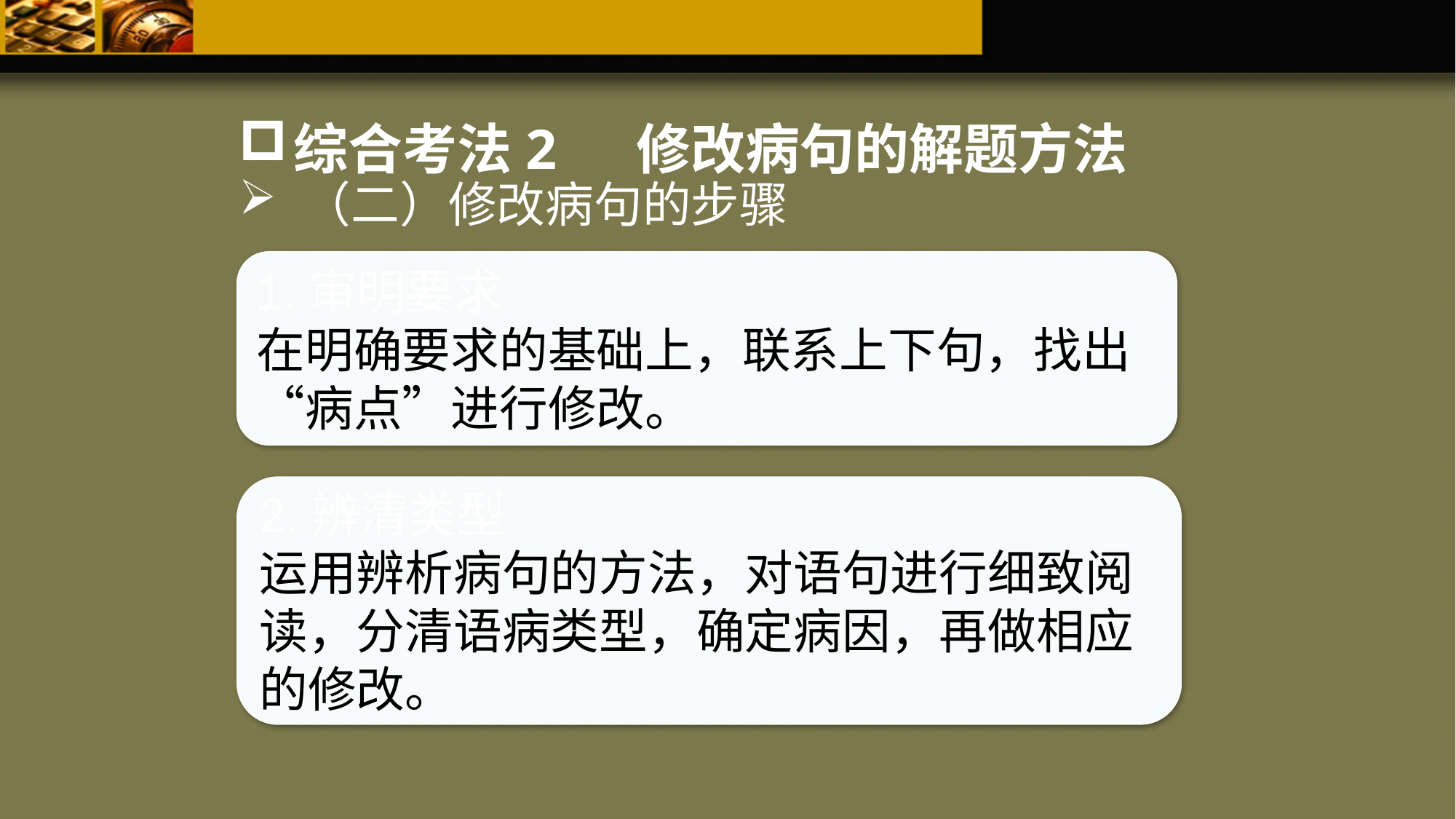

综合考法2  修改病句的解题方法
 （二）修改病句的步骤

1.审明要求
在明确要求的基础上，联系上下句，找出“病点”进行修改。
2.辨清类型
运用辨析病句的方法，对语句进行细致阅读，分清语病类型，确定病因，再做相应的修改。